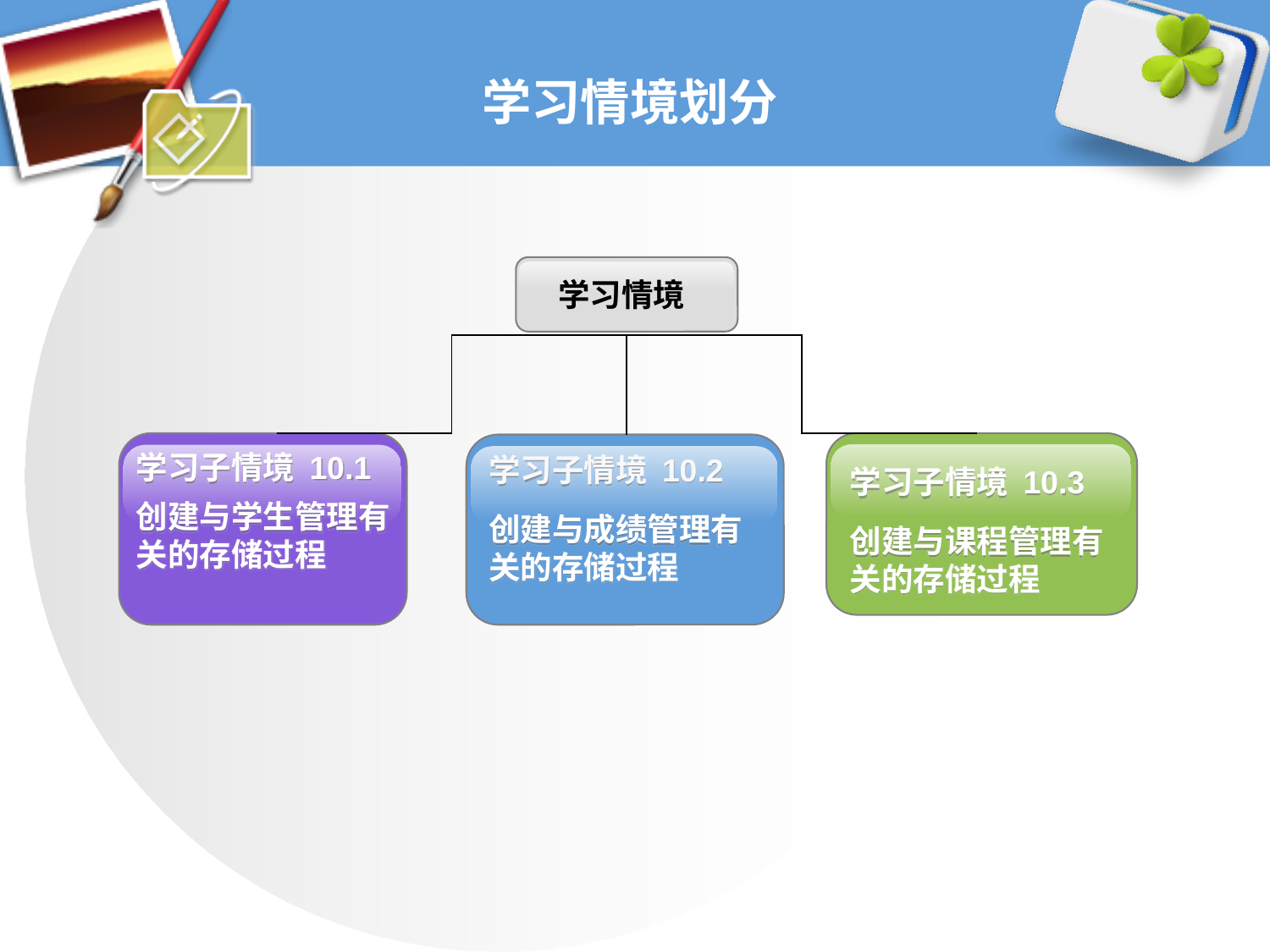

# 学习情境划分

学习情境

学习子情境 10.1
创建与学生管理有关的存储过程
学习子情境 10.2
创建与成绩管理有关的存储过程
学习子情境 10.3
创建与课程管理有关的存储过程